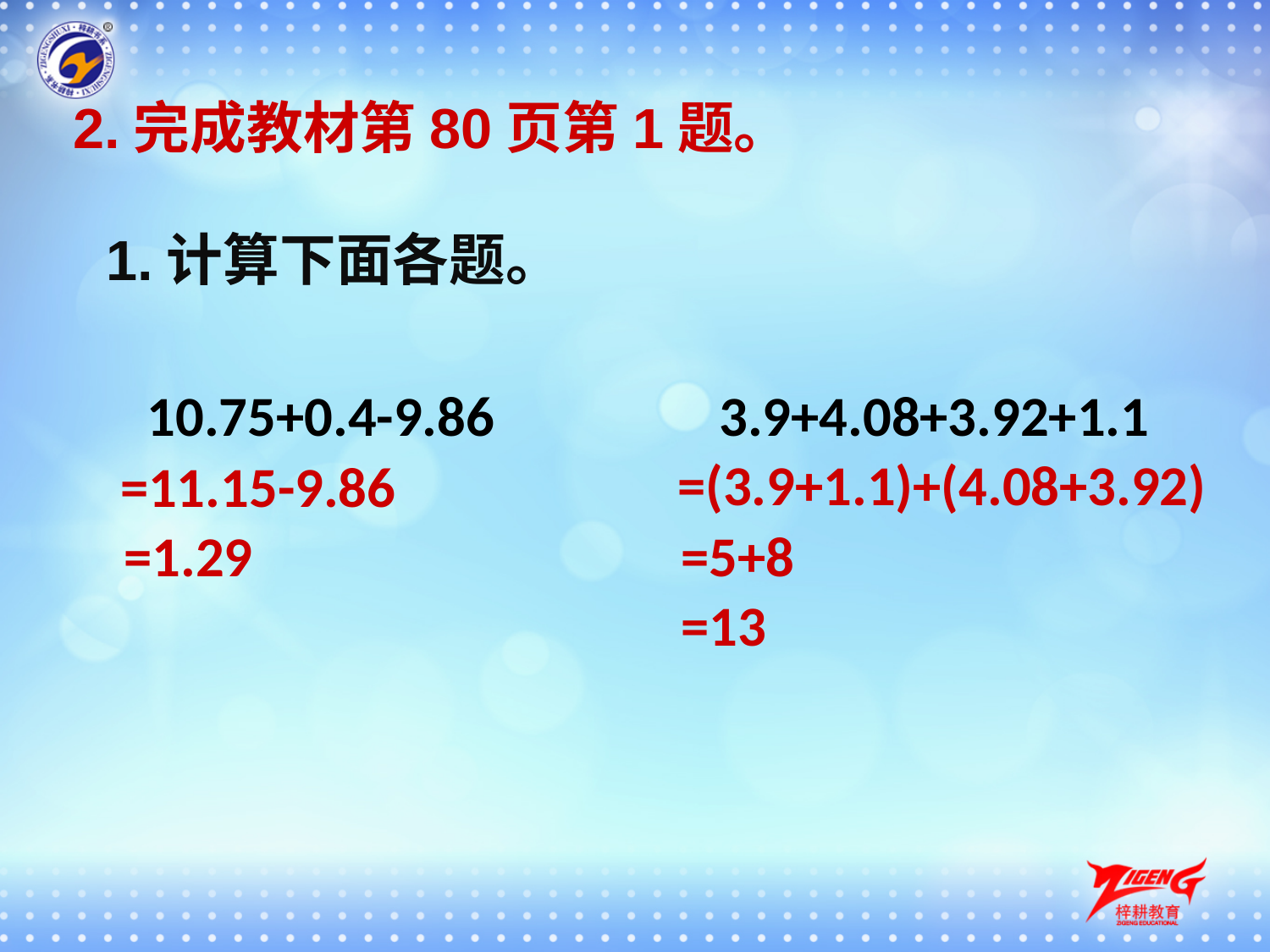

2.完成教材第80页第1题。
1.计算下面各题。
10.75+0.4-9.86
3.9+4.08+3.92+1.1
=(3.9+1.1)+(4.08+3.92)
=11.15-9.86
=1.29
=5+8
=13